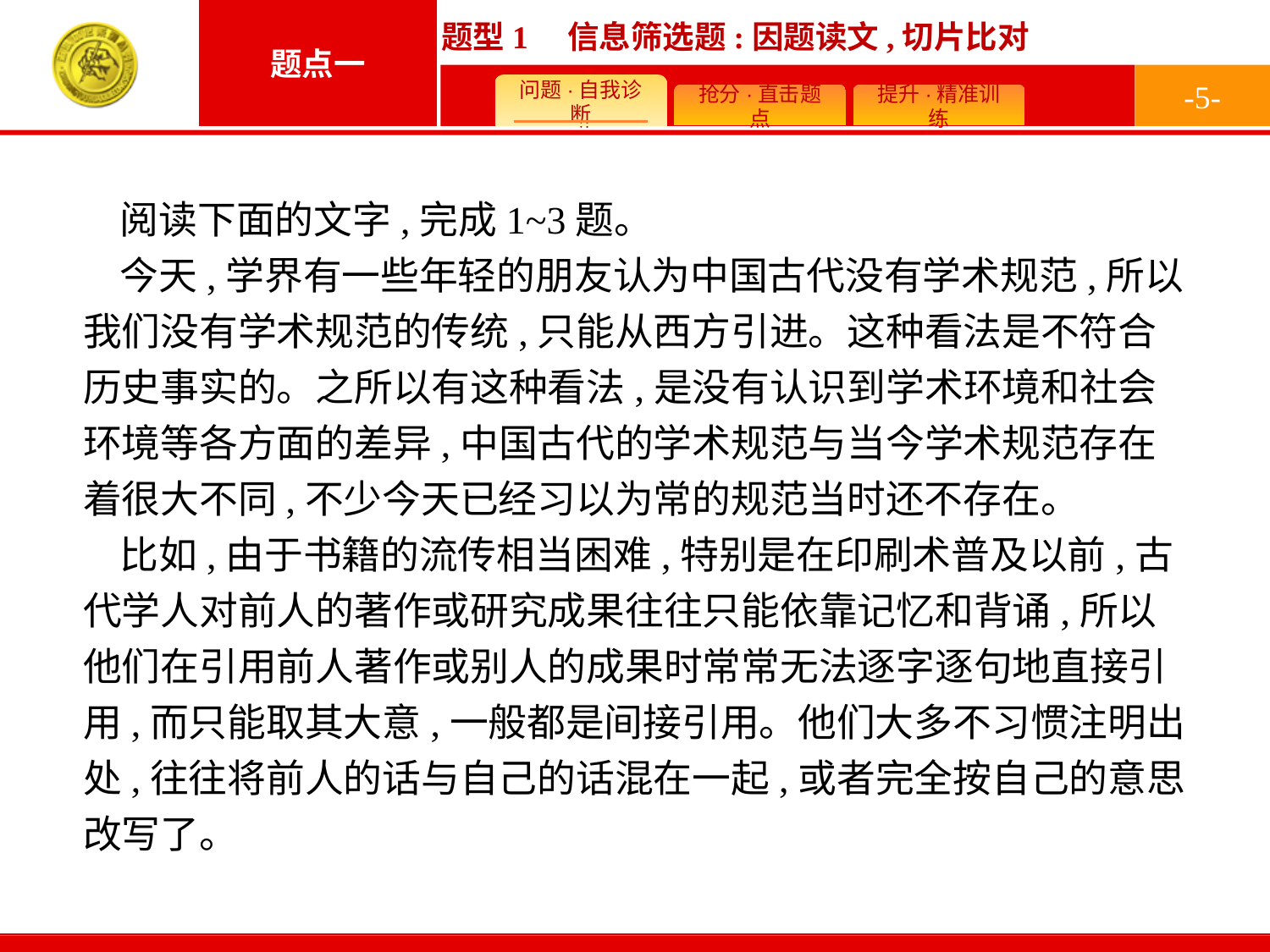

-5-
阅读下面的文字,完成1~3题。
今天,学界有一些年轻的朋友认为中国古代没有学术规范,所以我们没有学术规范的传统,只能从西方引进。这种看法是不符合历史事实的。之所以有这种看法,是没有认识到学术环境和社会环境等各方面的差异,中国古代的学术规范与当今学术规范存在着很大不同,不少今天已经习以为常的规范当时还不存在。
比如,由于书籍的流传相当困难,特别是在印刷术普及以前,古代学人对前人的著作或研究成果往往只能依靠记忆和背诵,所以他们在引用前人著作或别人的成果时常常无法逐字逐句地直接引用,而只能取其大意,一般都是间接引用。他们大多不习惯注明出处,往往将前人的话与自己的话混在一起,或者完全按自己的意思改写了。